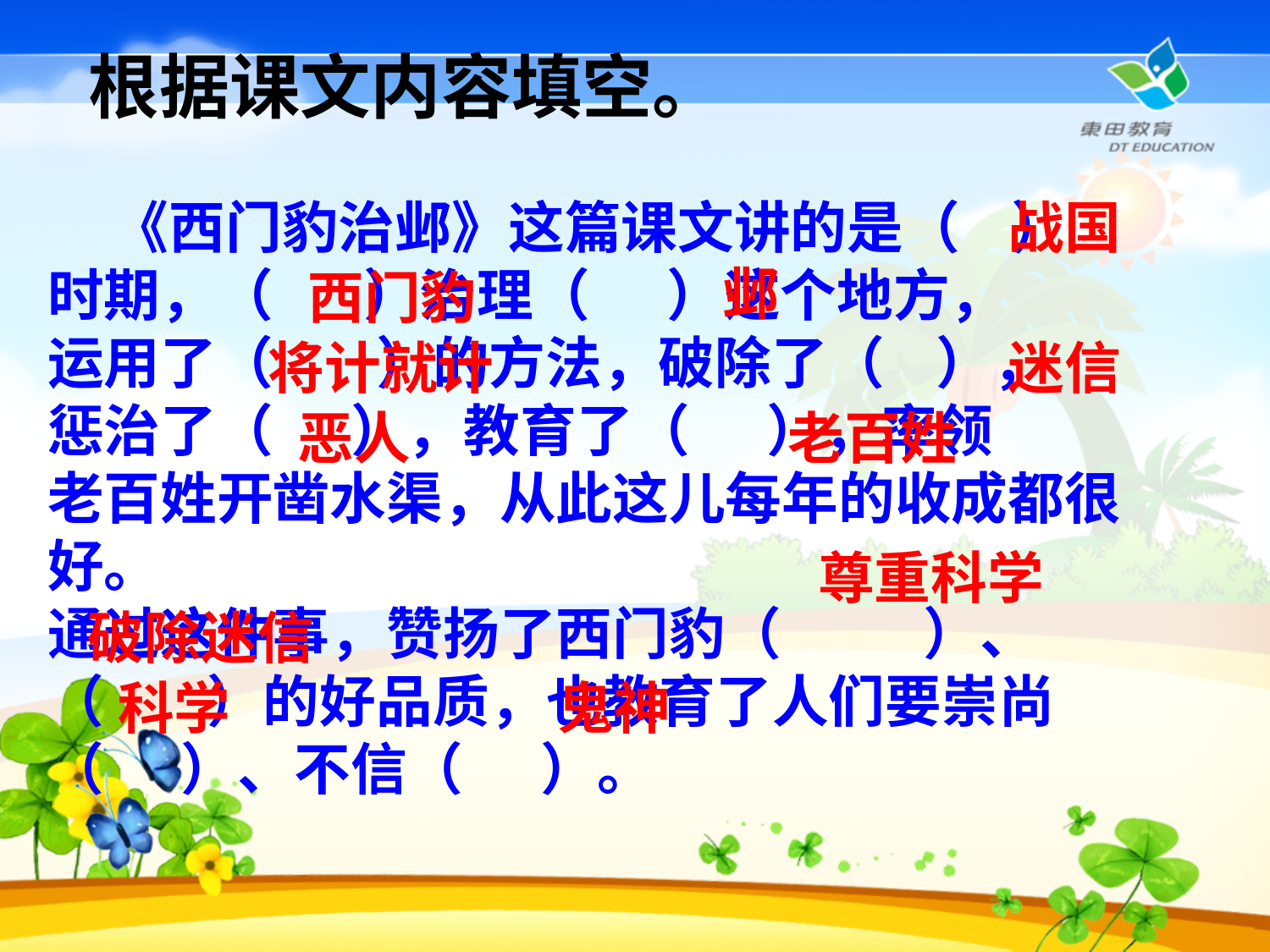

根据课文内容填空。
战国
    《西门豹治邺》这篇课文讲的是（    ）
时期，（       ）治理（      ）这个地方，
运用了（        ）的方法，破除了（    ），
惩治了（      ），教育了（      ），率领
老百姓开凿水渠，从此这儿每年的收成都很好。
通过这件事，赞扬了西门豹（           ）、
（        ）的好品质，也教育了人们要崇尚
（      ）、不信（      ）。

邺
西门豹
将计就计
迷信
恶人
老百姓
尊重科学
破除迷信
科学
鬼神